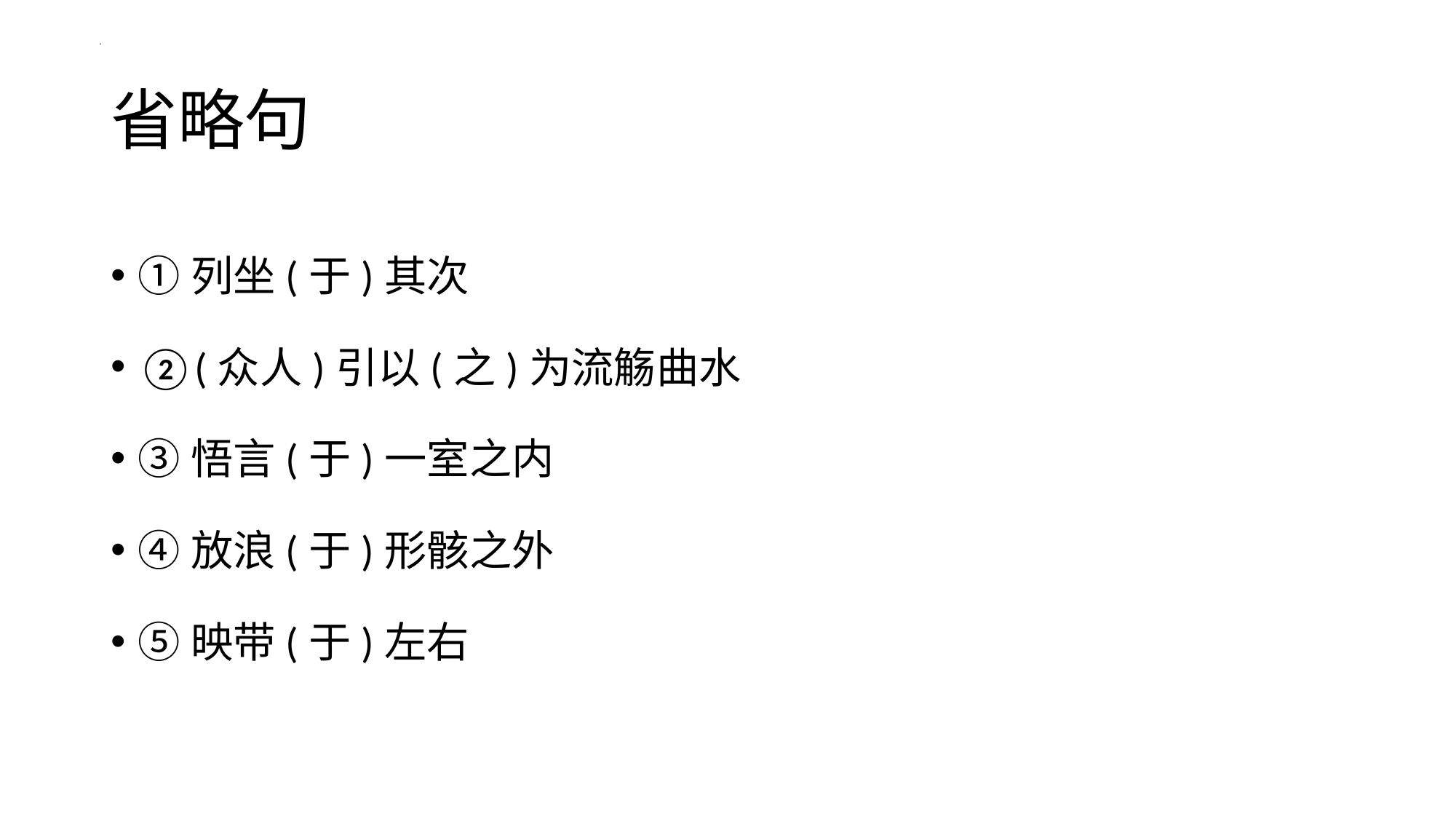

# 省略句
①列坐(于)其次
②(众人)引以(之)为流觞曲水
③悟言(于)一室之内
④放浪(于)形骸之外
⑤映带(于)左右